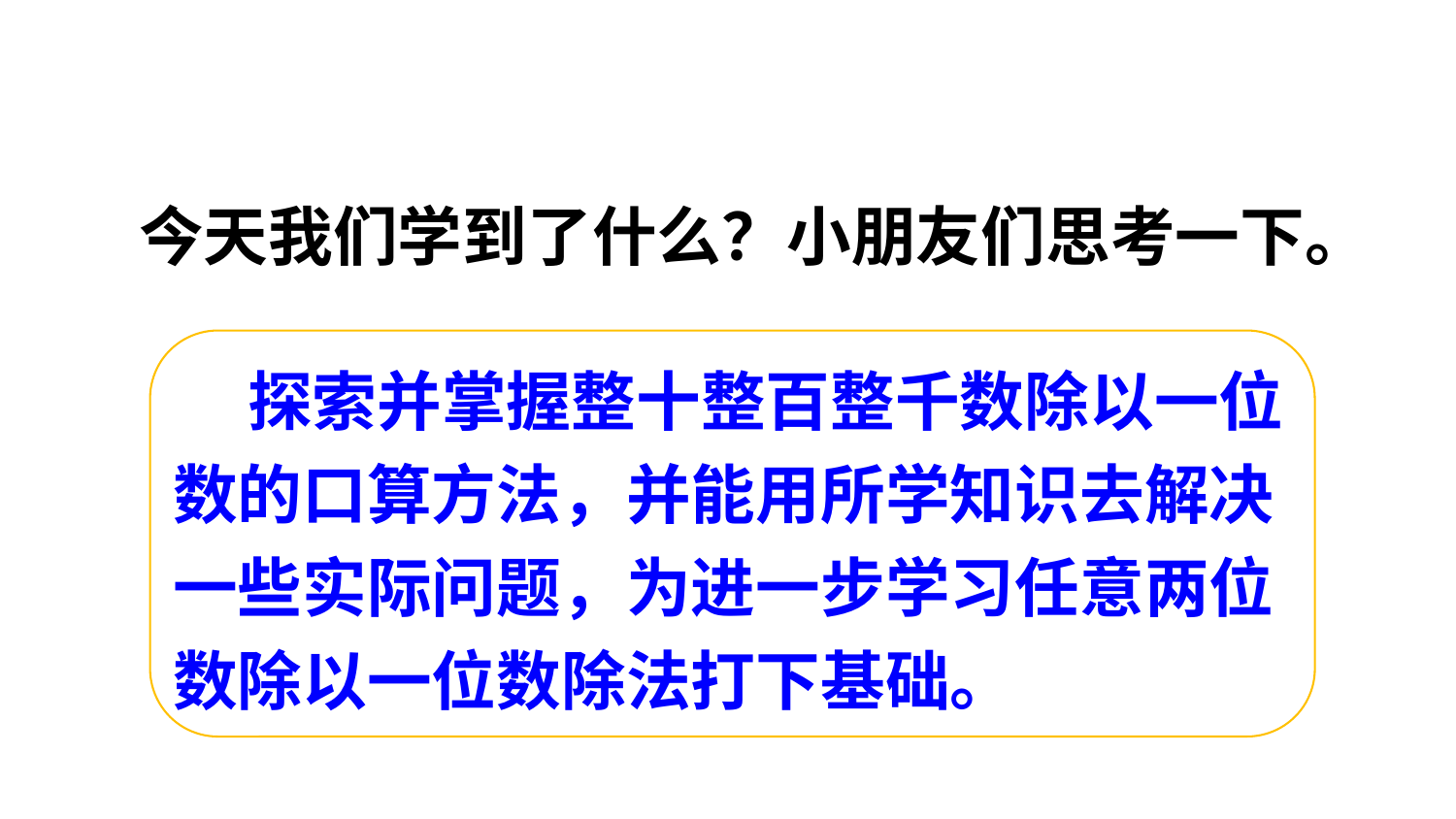

今天我们学到了什么？小朋友们思考一下。

    探索并掌握整十整百整千数除以一位数的口算方法，并能用所学知识去解决一些实际问题，为进一步学习任意两位数除以一位数除法打下基础。